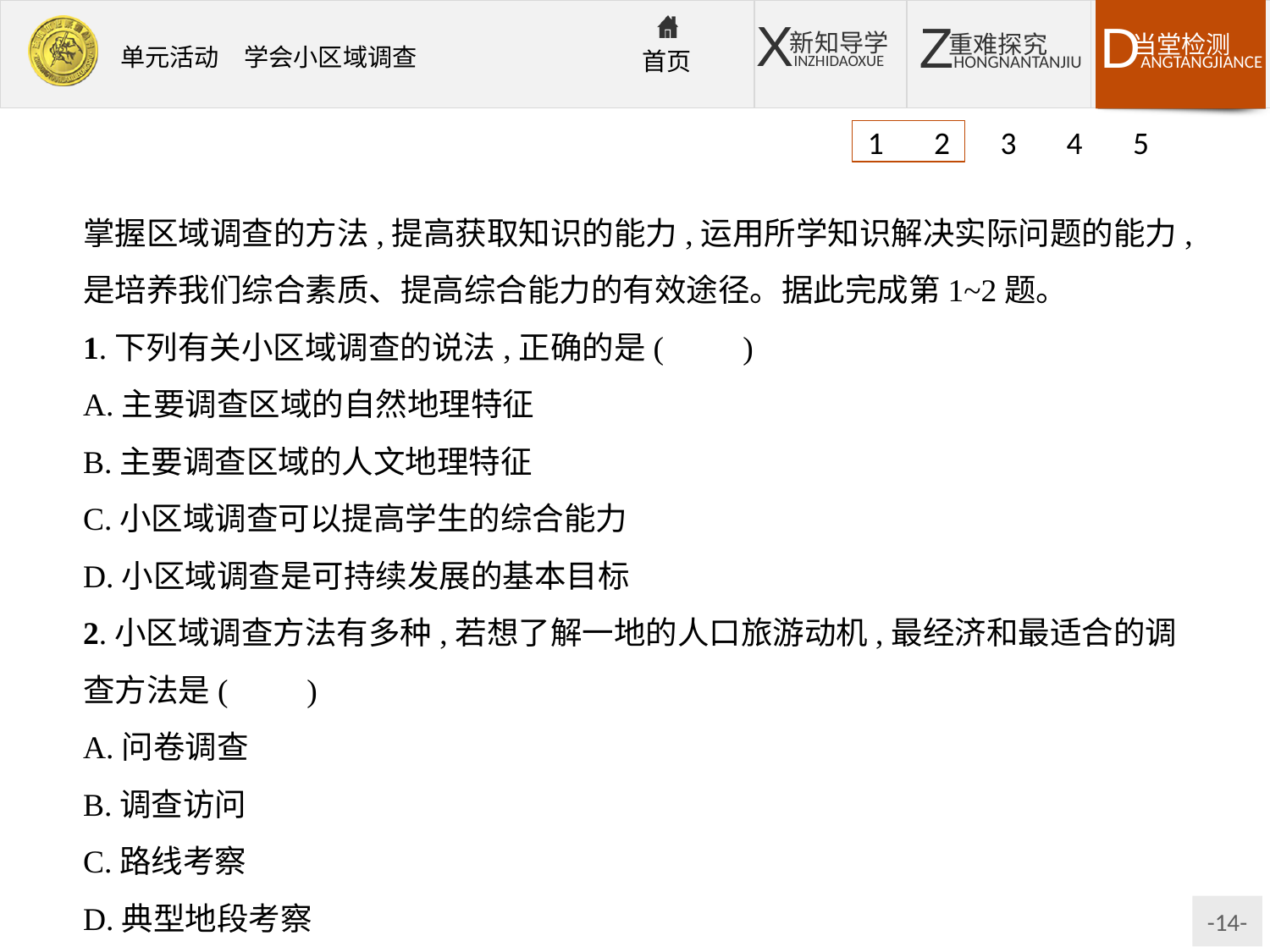

1       2       3       4       5

掌握区域调查的方法,提高获取知识的能力,运用所学知识解决实际问题的能力,是培养我们综合素质、提高综合能力的有效途径。据此完成第1~2题。
1.下列有关小区域调查的说法,正确的是(　　)
A.主要调查区域的自然地理特征
B.主要调查区域的人文地理特征
C.小区域调查可以提高学生的综合能力
D.小区域调查是可持续发展的基本目标
2.小区域调查方法有多种,若想了解一地的人口旅游动机,最经济和最适合的调查方法是(　　)
A.问卷调查
B.调查访问
C.路线考察
D.典型地段考察